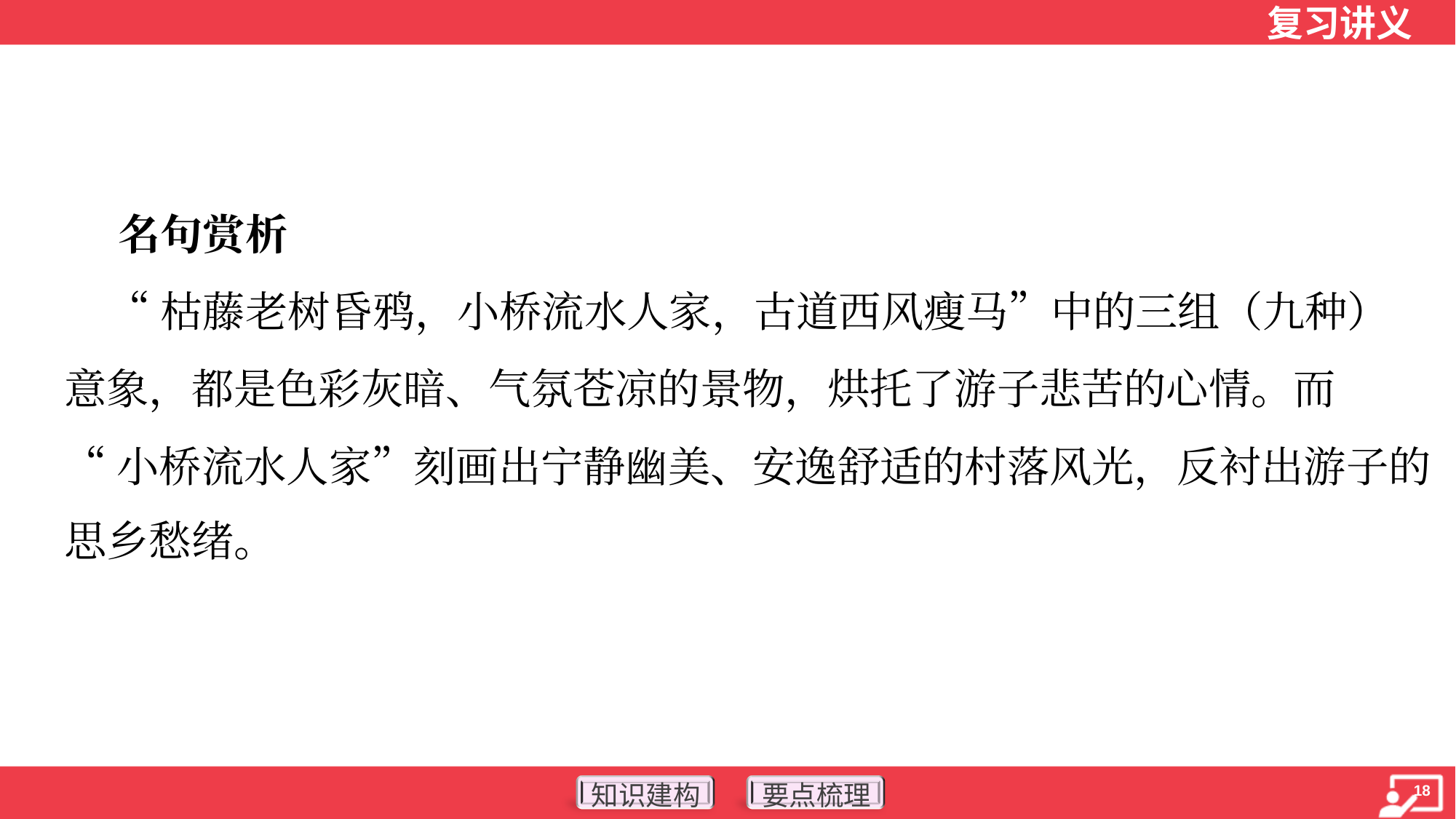

名句赏析
    “枯藤老树昏鸦，小桥流水人家，古道西风瘦马”中的三组（九种）
意象，都是色彩灰暗、气氛苍凉的景物，烘托了游子悲苦的心情。而
“小桥流水人家”刻画出宁静幽美、安逸舒适的村落风光，反衬出游子的
思乡愁绪。